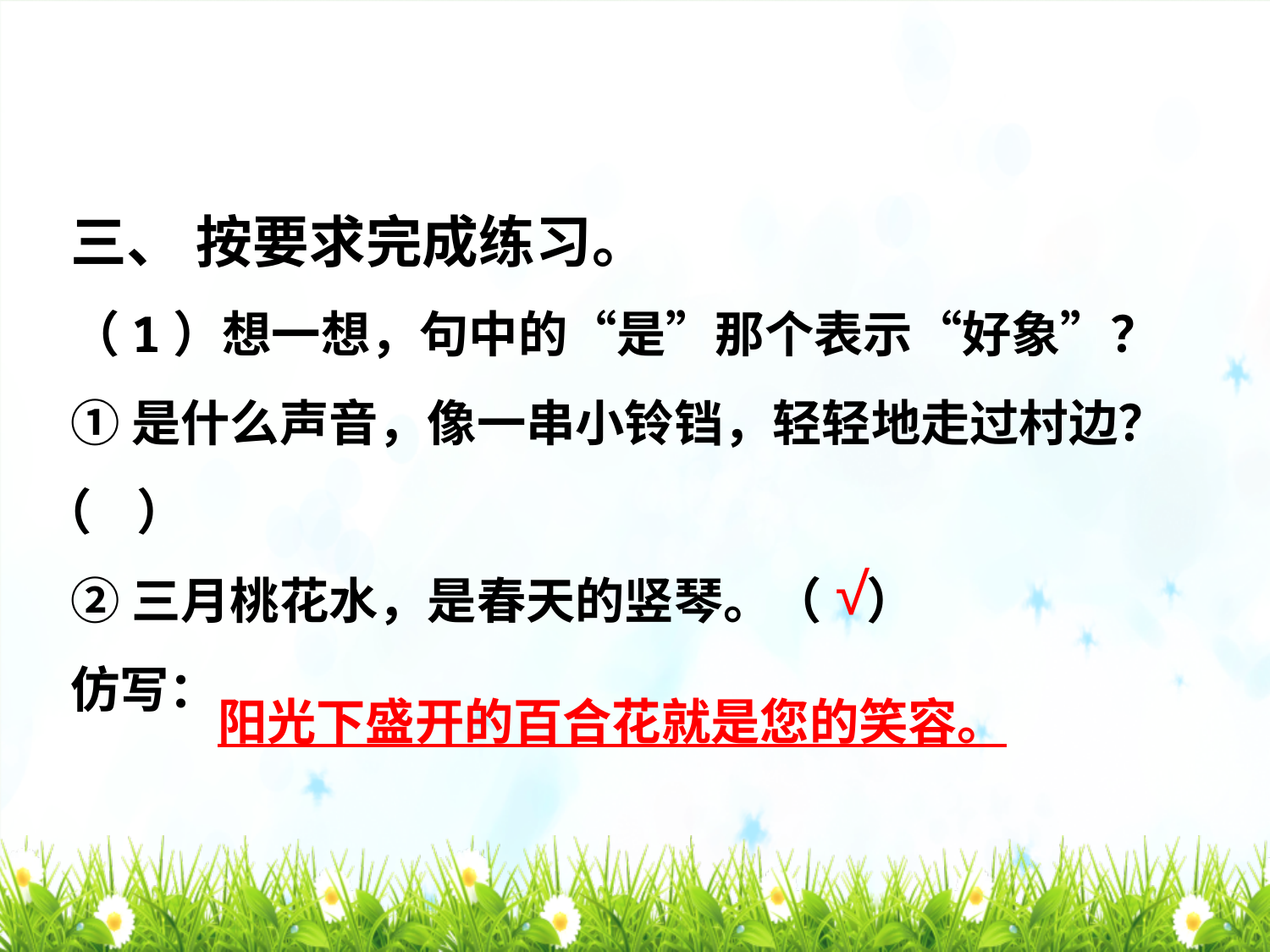

三、 按要求完成练习。
（1）想一想，句中的“是”那个表示“好象”？
①是什么声音，像一串小铃铛，轻轻地走过村边？（    ）
②三月桃花水，是春天的竖琴。（    ）
仿写：
√
阳光下盛开的百合花就是您的笑容。